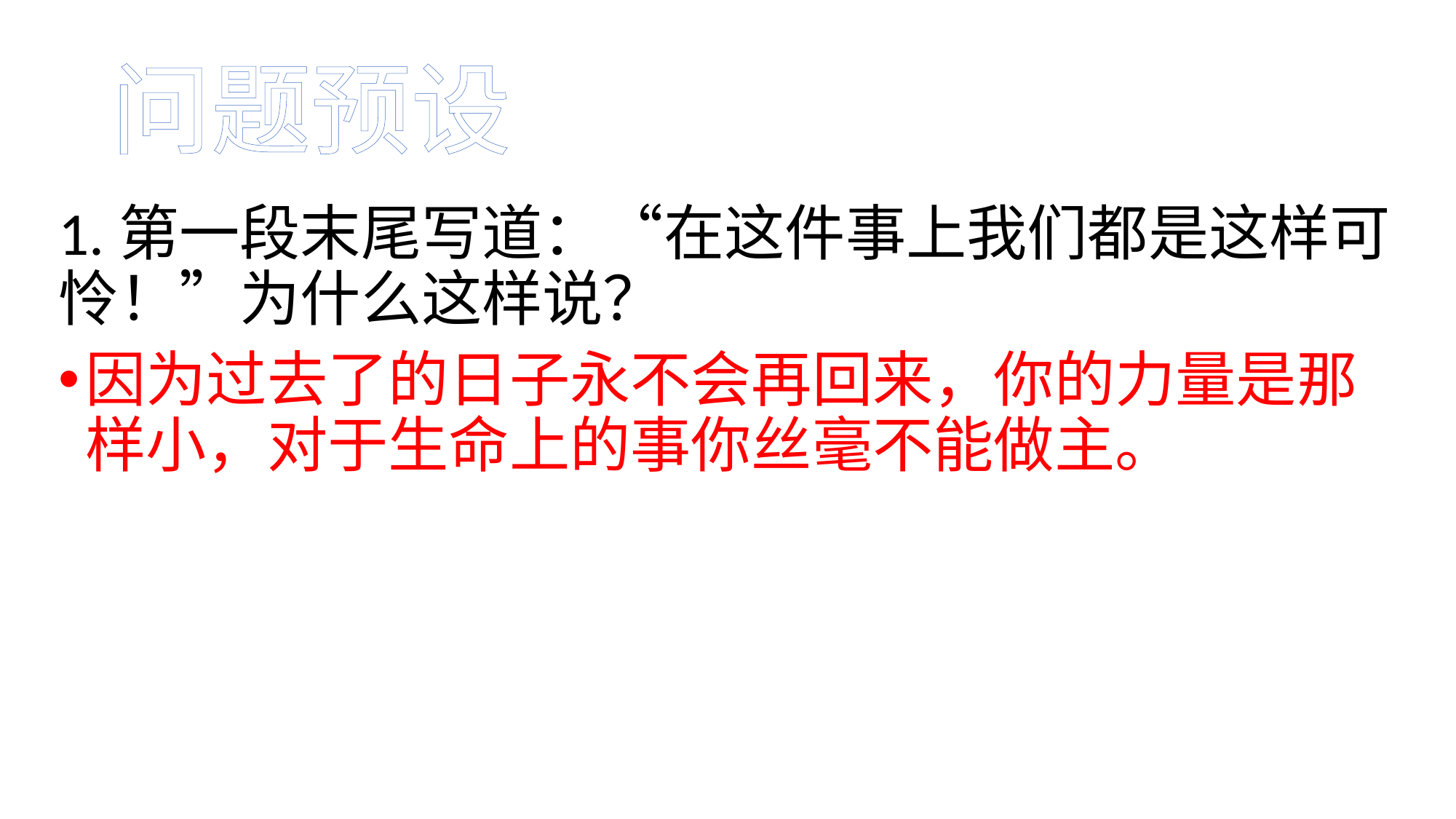

# 问题预设
1.第一段末尾写道：“在这件事上我们都是这样可怜！”为什么这样说？
因为过去了的日子永不会再回来，你的力量是那样小，对于生命上的事你丝毫不能做主。